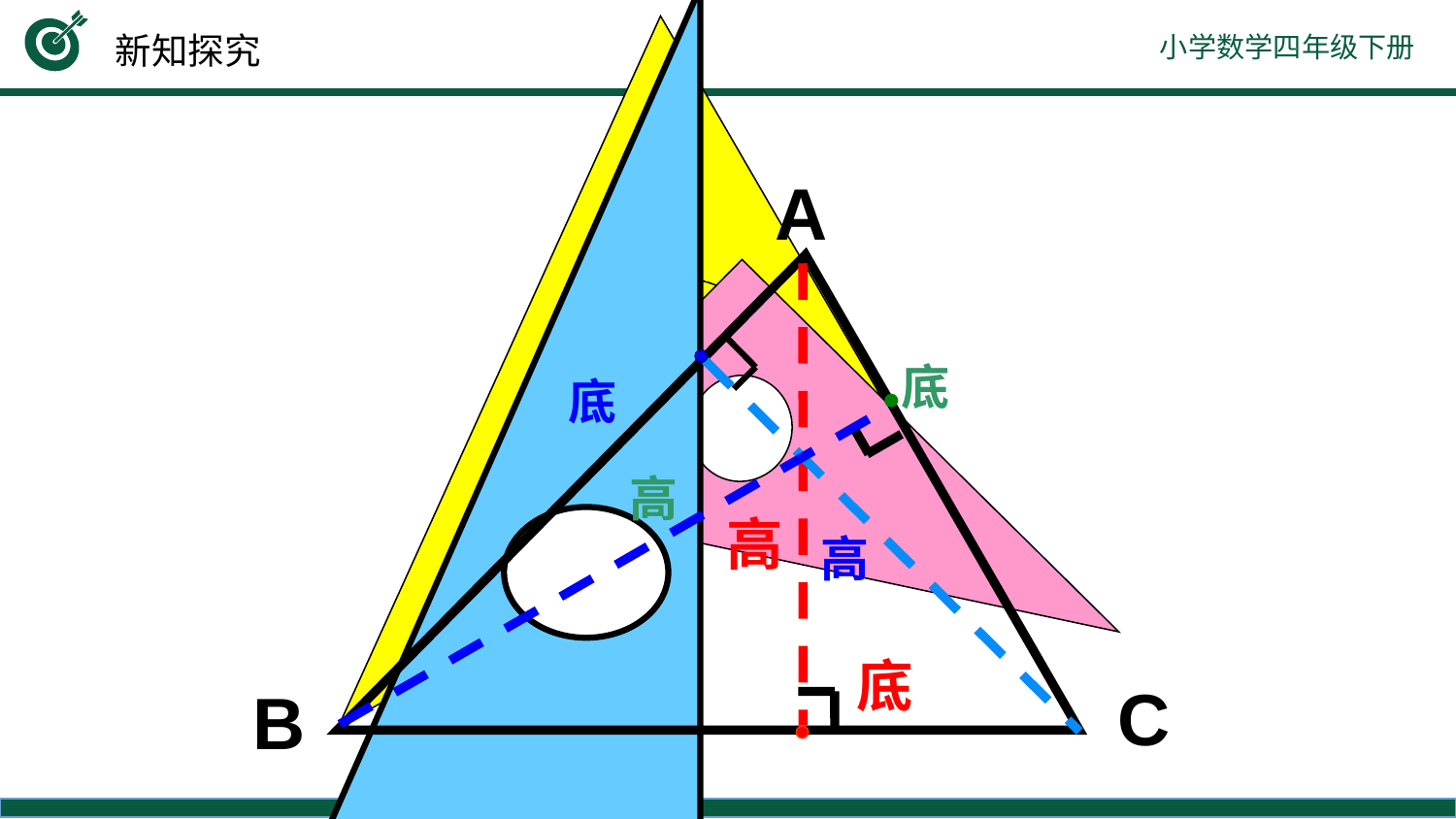

新知探究

A

底

底

高
高
高
底
C
B